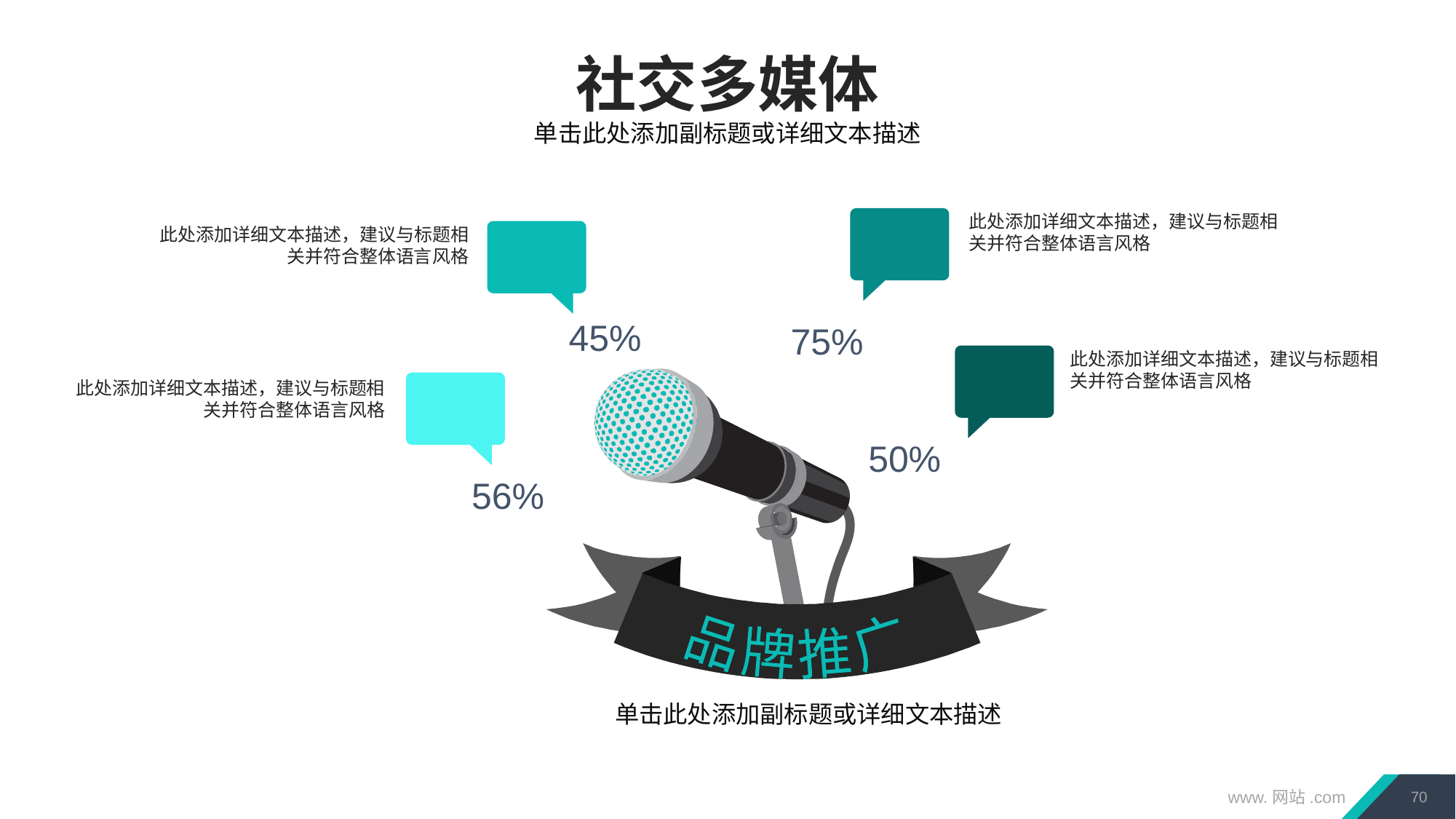

社交多媒体
单击此处添加副标题或详细文本描述

此处添加详细文本描述，建议与标题相关并符合整体语言风格

此处添加详细文本描述，建议与标题相关并符合整体语言风格
45%
75%

此处添加详细文本描述，建议与标题相关并符合整体语言风格

单击此处添加副标题或详细文本描述
品牌推广

此处添加详细文本描述，建议与标题相关并符合整体语言风格
50%
56%
70